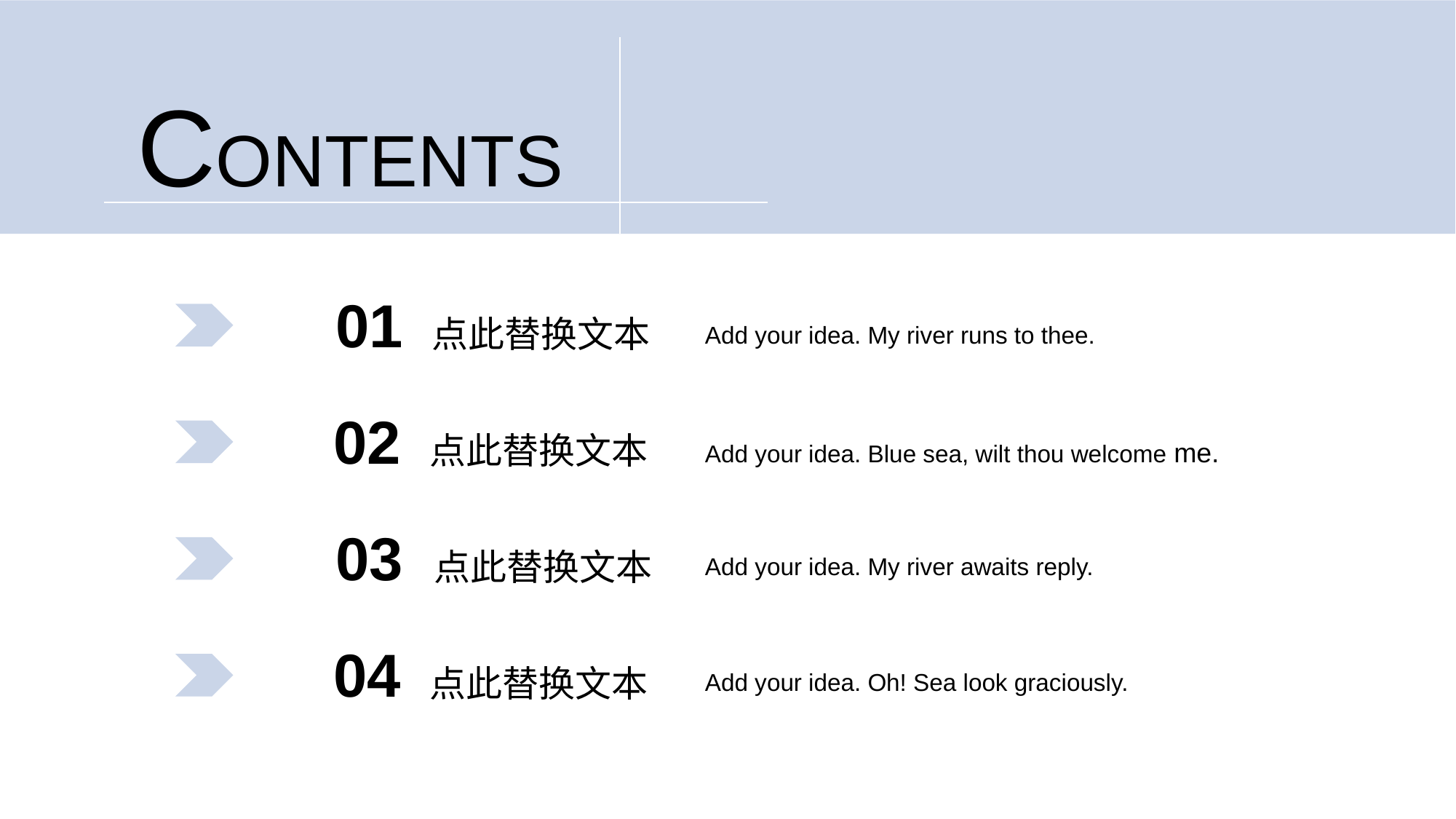

CONTENTS
01  点此替换文本

Add your idea. My river runs to thee.
02  点此替换文本

Add your idea. Blue sea, wilt thou welcome me.
03 点此替换文本

Add your idea. My river awaits reply.
04  点此替换文本

Add your idea. Oh! Sea look graciously.